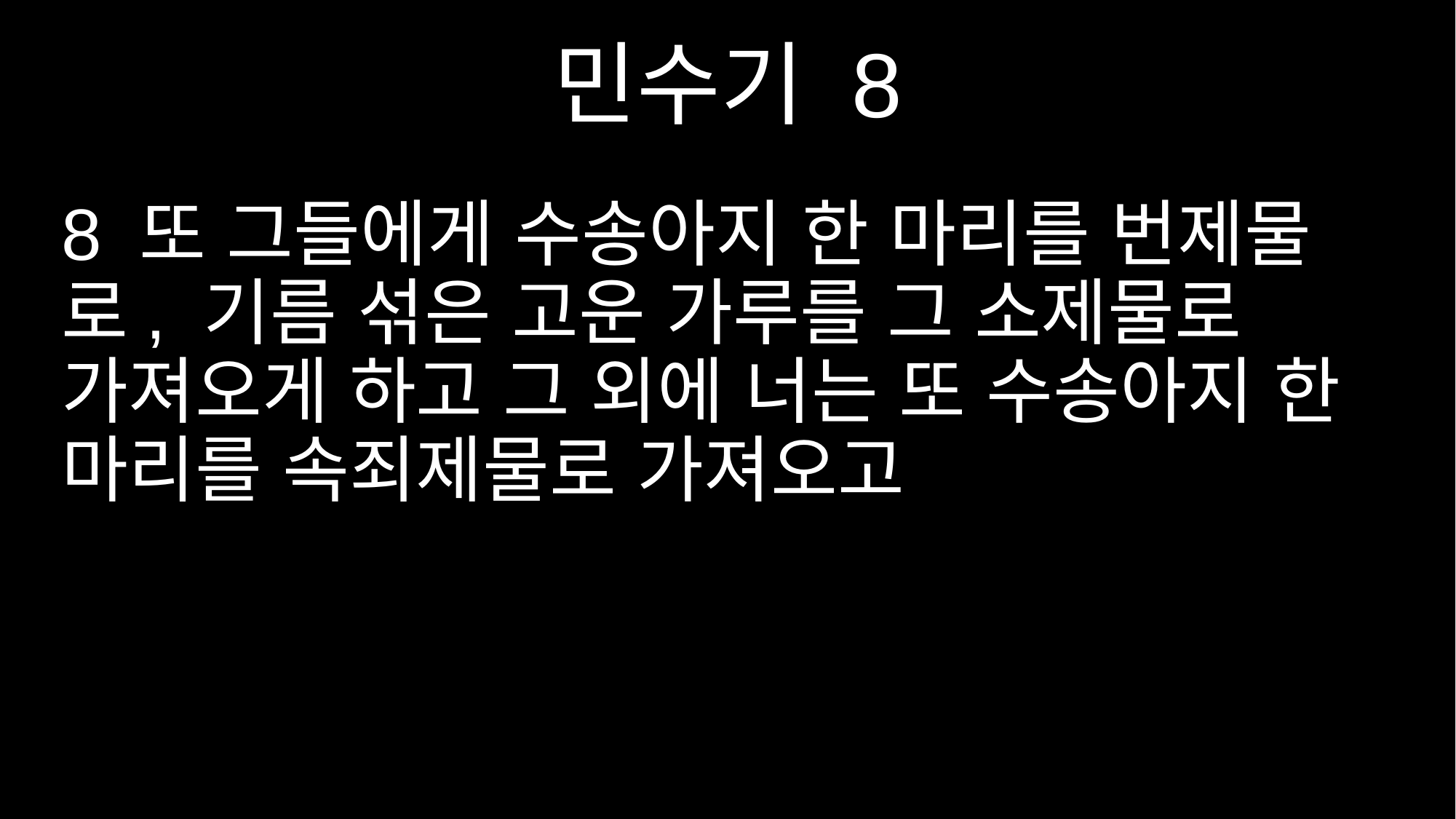

민수기 8
8 또 그들에게 수송아지 한 마리를 번제물로, 기름 섞은 고운 가루를 그 소제물로 가져오게 하고 그 외에 너는 또 수송아지 한 마리를 속죄제물로 가져오고